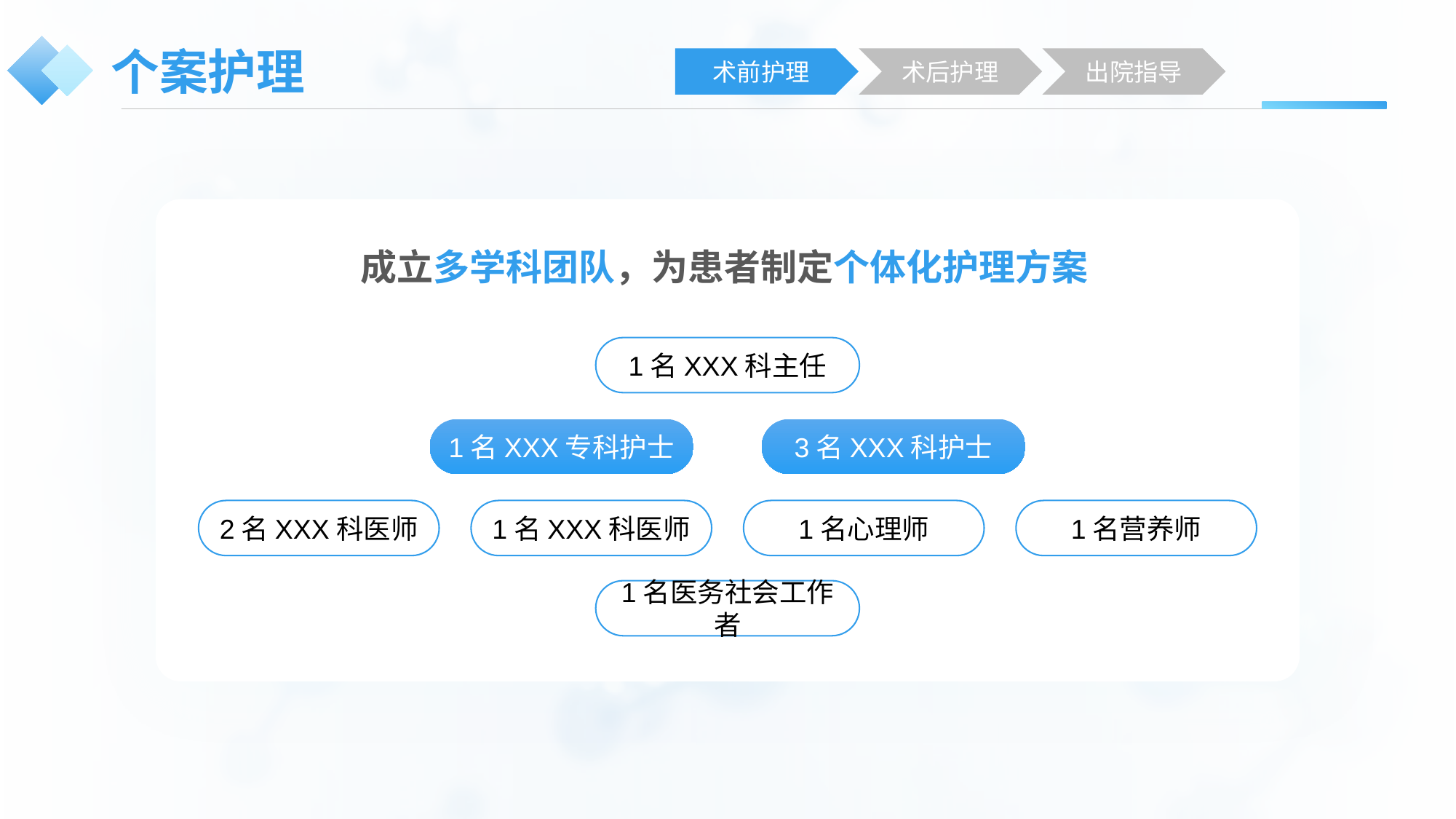

# 个案护理
术前护理
术后护理
出院指导

成立多学科团队，为患者制定个体化护理方案
1名XXX科主任
1名XXX专科护士
3名XXX科护士
2名XXX科医师
1名XXX科医师
1名心理师
1名营养师
1名医务社会工作者